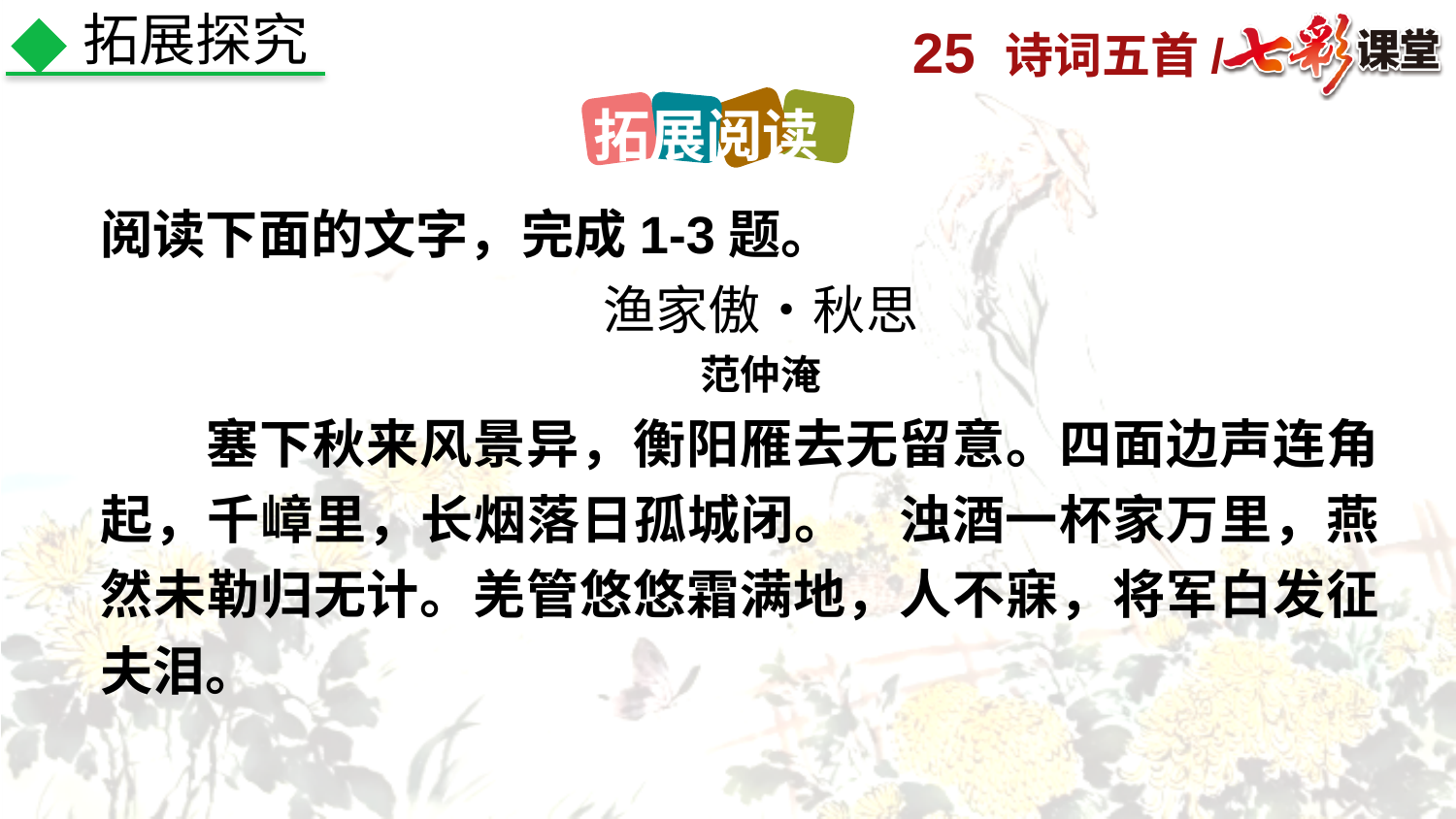

拓展探究

拓展阅读

阅读下面的文字，完成1-3题。
渔家傲•秋思
范仲淹
    塞下秋来风景异，衡阳雁去无留意。四面边声连角起，千嶂里，长烟落日孤城闭。    浊酒一杯家万里，燕然未勒归无计。羌管悠悠霜满地，人不寐，将军白发征夫泪。